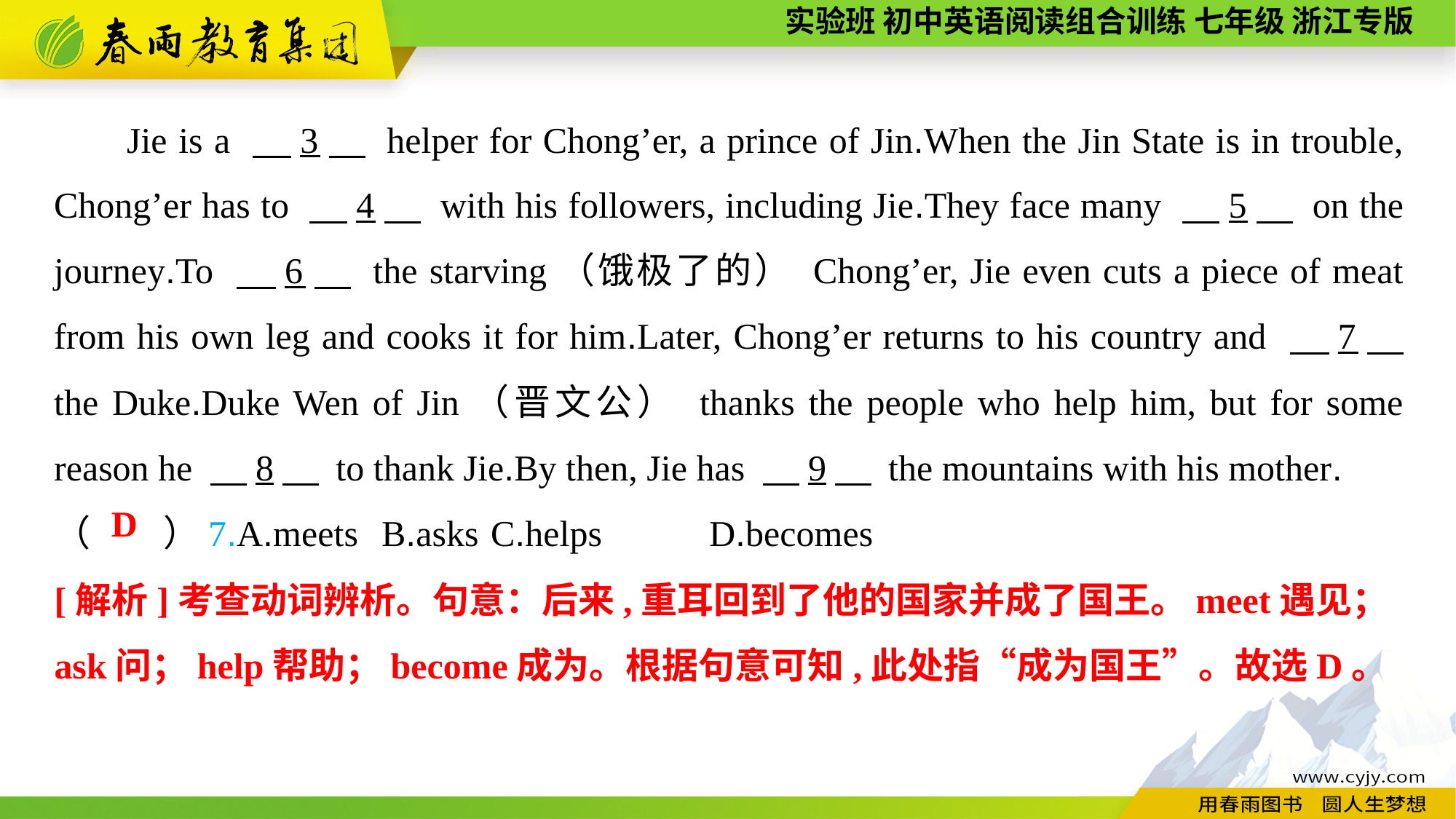

Jie is a 　3　 helper for Chong’er, a prince of Jin.When the Jin State is in trouble, Chong’er has to 　4　 with his followers, including Jie.They face many 　5　 on the journey.To 　6　 the starving（饿极了的） Chong’er, Jie even cuts a piece of meat from his own leg and cooks it for him.Later, Chong’er returns to his country and 　7　 the Duke.Duke Wen of Jin（晋文公） thanks the people who help him, but for some reason he 　8　 to thank Jie.By then, Jie has 　9　 the mountains with his mother.
（　　）7.A.meets	B.asks	C.helps	D.becomes
D
[解析]考查动词辨析。句意：后来,重耳回到了他的国家并成了国王。meet遇见；ask问；help帮助；become成为。根据句意可知,此处指“成为国王”。故选D。